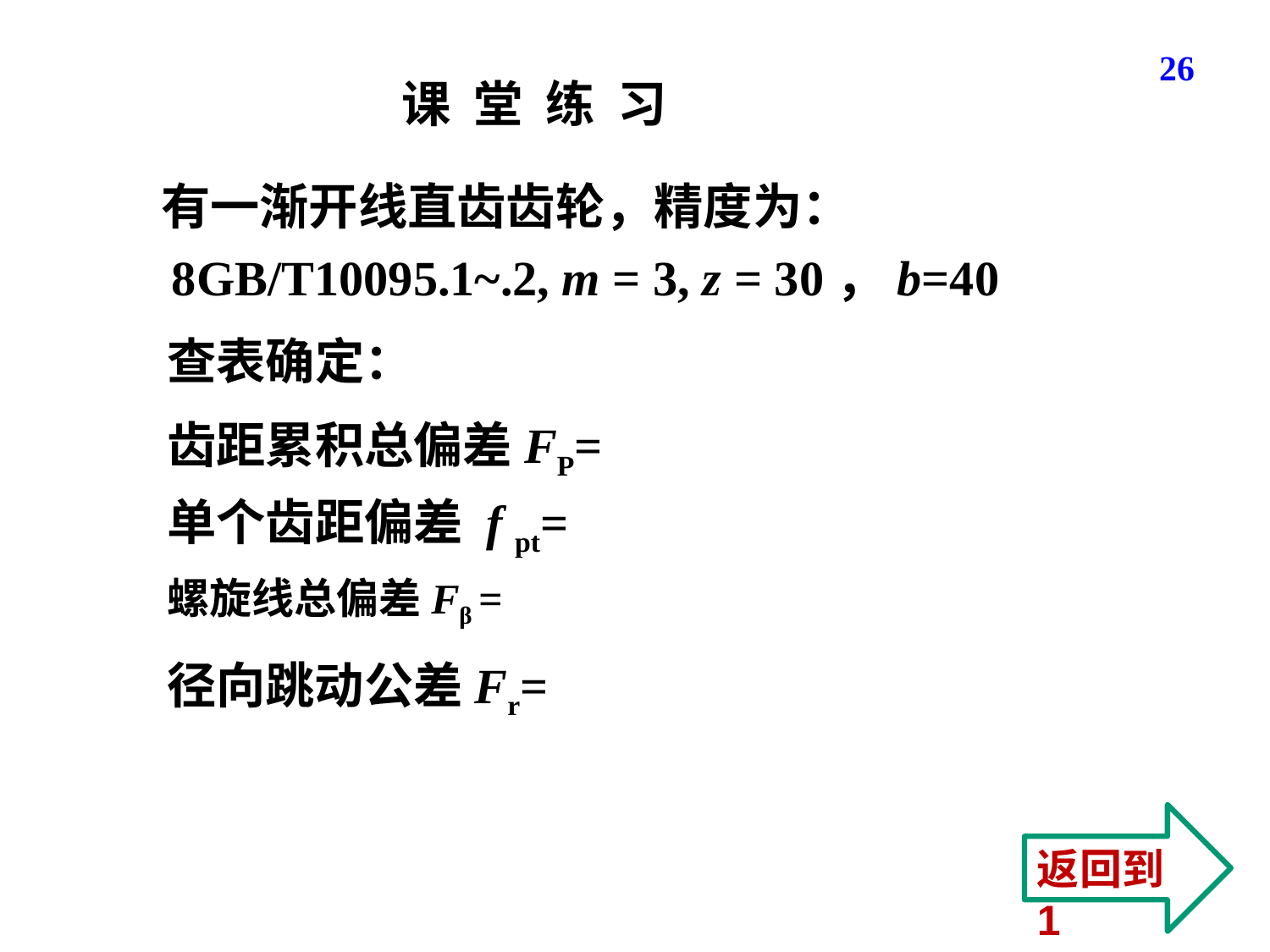

26
课  堂  练  习
        有一渐开线直齿齿轮，精度为：
         8GB/T10095.1~.2, m = 3, z = 30，b=40
查表确定：
齿距累积总偏差FP=
单个齿距偏差 f pt=
螺旋线总偏差Fβ =
径向跳动公差Fr=
返回到1